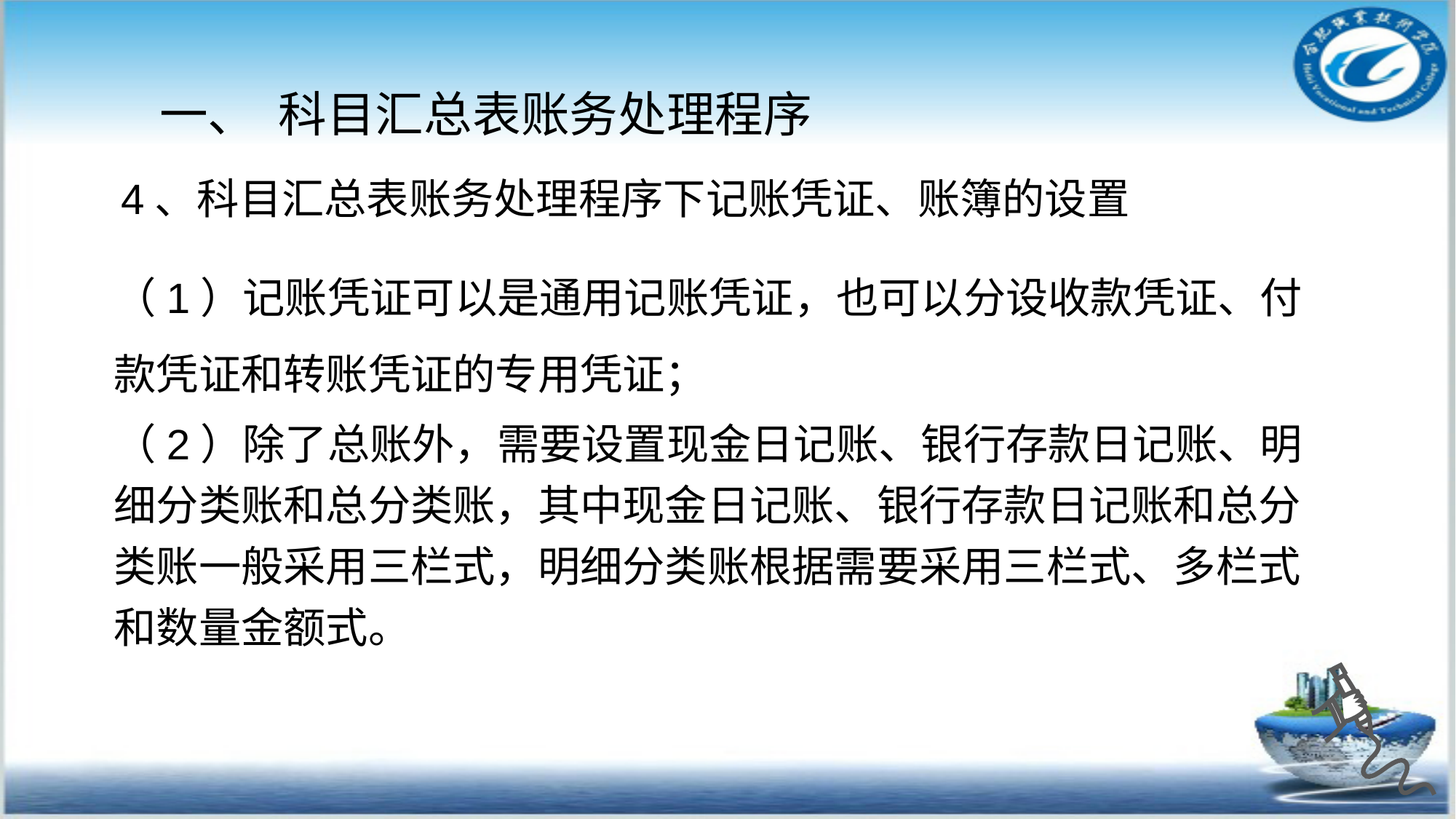

一、  科目汇总表账务处理程序
4、科目汇总表账务处理程序下记账凭证、账簿的设置
（1）记账凭证可以是通用记账凭证，也可以分设收款凭证、付款凭证和转账凭证的专用凭证；
（2）除了总账外，需要设置现金日记账、银行存款日记账、明细分类账和总分类账，其中现金日记账、银行存款日记账和总分类账一般采用三栏式，明细分类账根据需要采用三栏式、多栏式和数量金额式。